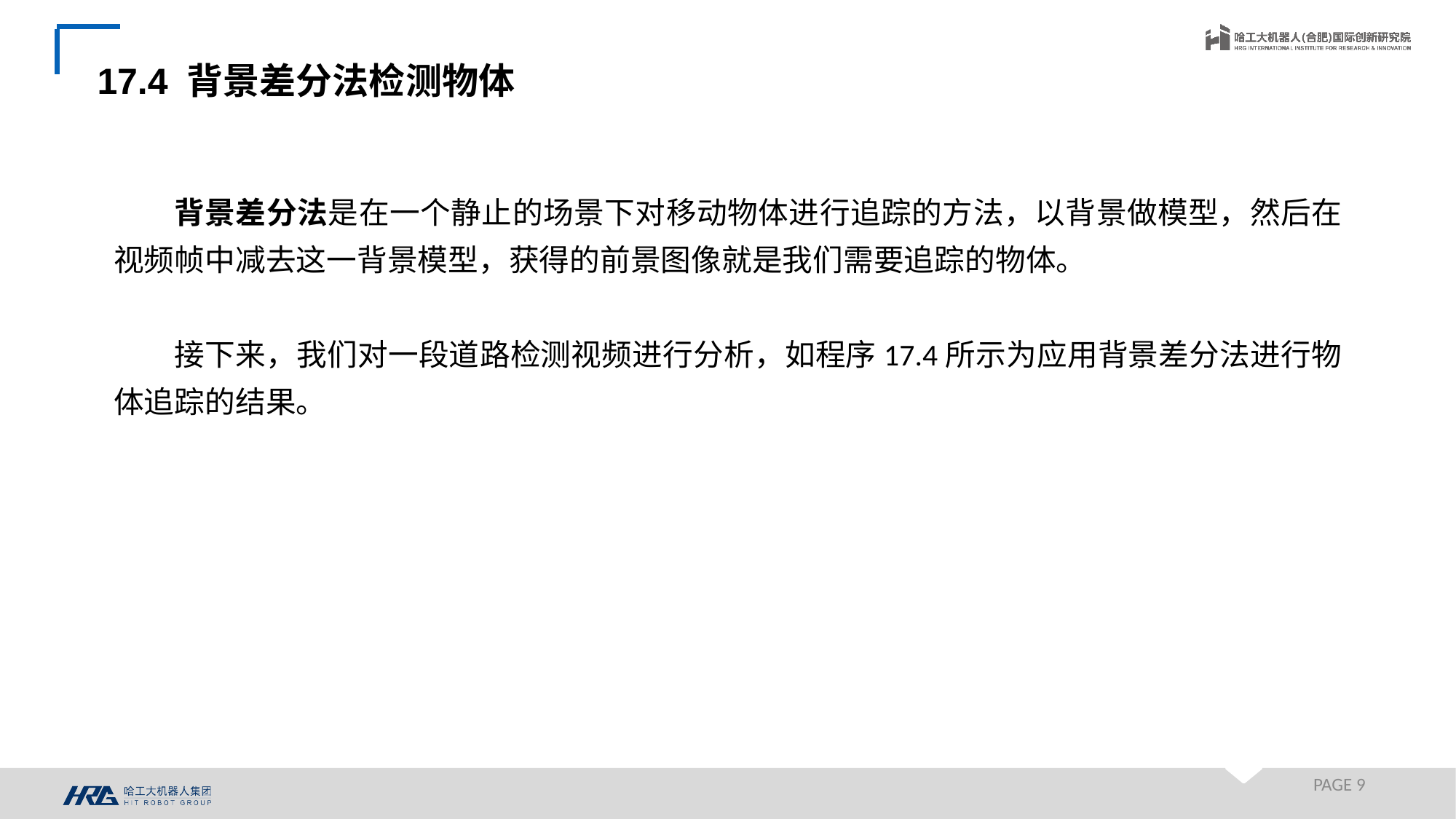

17.4 背景差分法检测物体
背景差分法是在一个静止的场景下对移动物体进行追踪的方法，以背景做模型，然后在视频帧中减去这一背景模型，获得的前景图像就是我们需要追踪的物体。

接下来，我们对一段道路检测视频进行分析，如程序17.4所示为应用背景差分法进行物体追踪的结果。